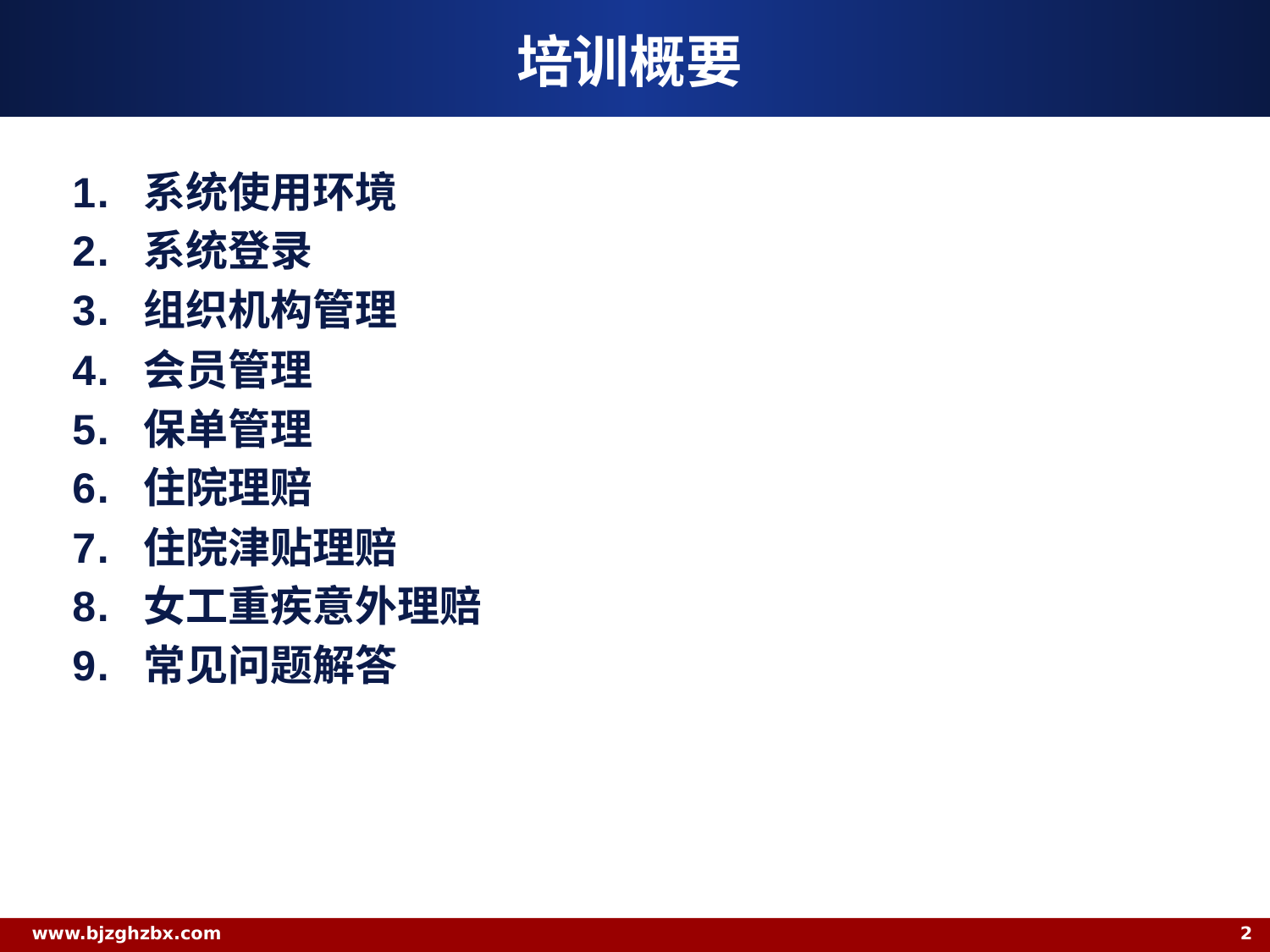

# 培训概要
系统使用环境
系统登录
组织机构管理
会员管理
保单管理
住院理赔
住院津贴理赔
女工重疾意外理赔
常见问题解答
www.bjzghzbx.com                                                                                                                                                                      2